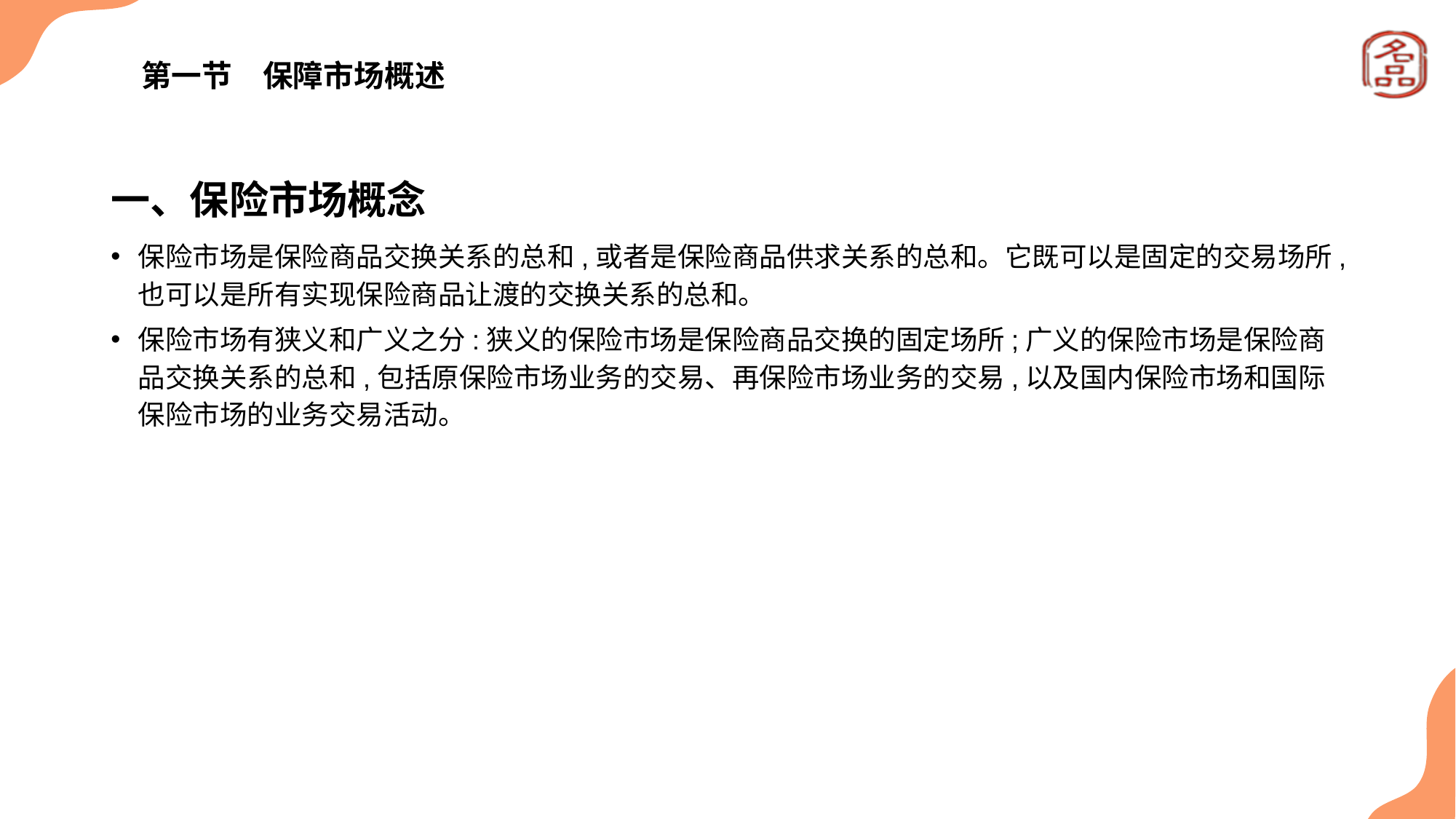

# 第一节　保障市场概述
一、保险市场概念
保险市场是保险商品交换关系的总和,或者是保险商品供求关系的总和。它既可以是固定的交易场所,也可以是所有实现保险商品让渡的交换关系的总和。
保险市场有狭义和广义之分:狭义的保险市场是保险商品交换的固定场所;广义的保险市场是保险商品交换关系的总和,包括原保险市场业务的交易、再保险市场业务的交易,以及国内保险市场和国际保险市场的业务交易活动。